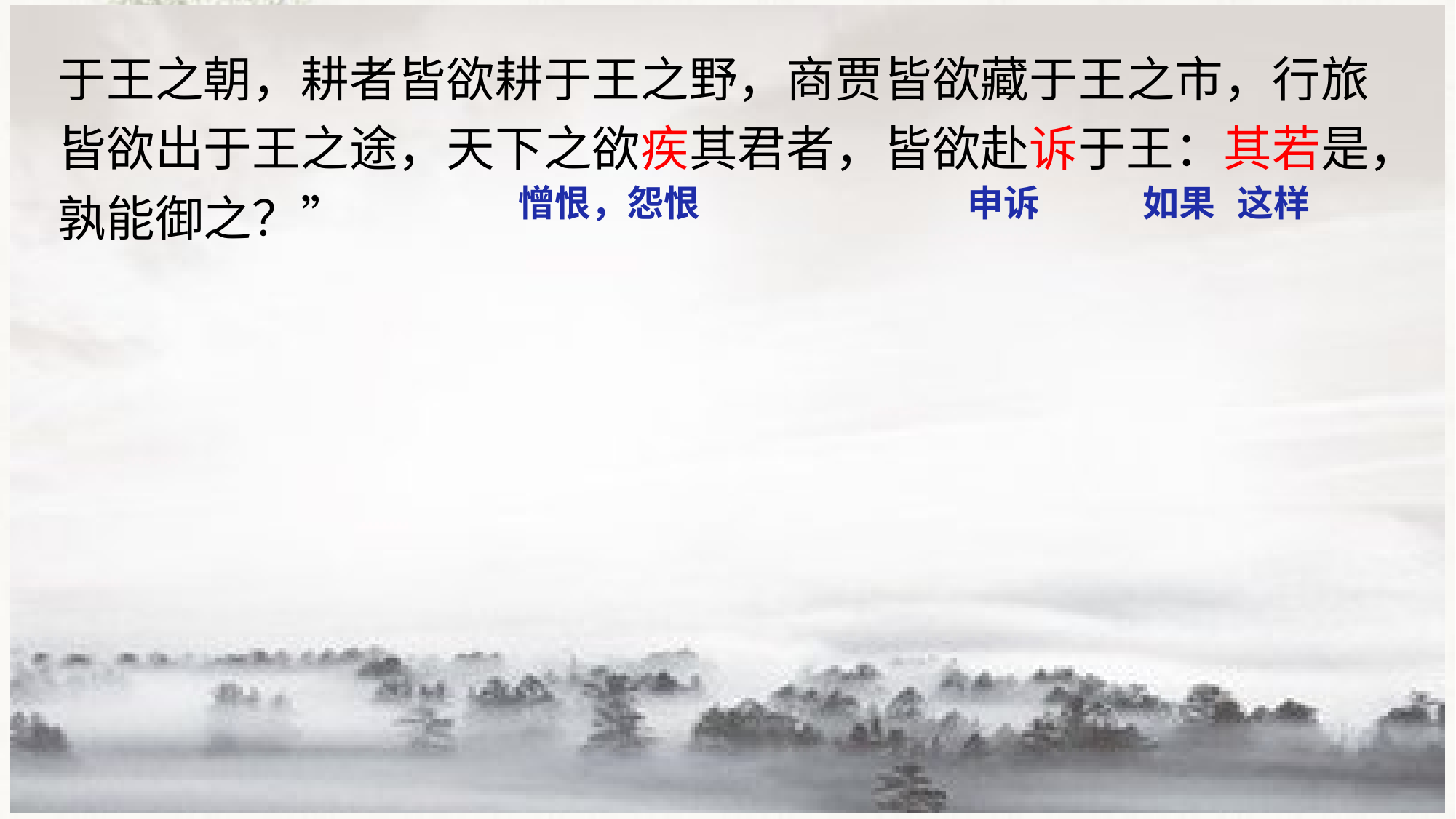

于王之朝，耕者皆欲耕于王之野，商贾皆欲藏于王之市，行旅皆欲出于王之途，天下之欲疾其君者，皆欲赴诉于王：其若是，孰能御之？”
憎恨，怨恨
申诉
如果
这样